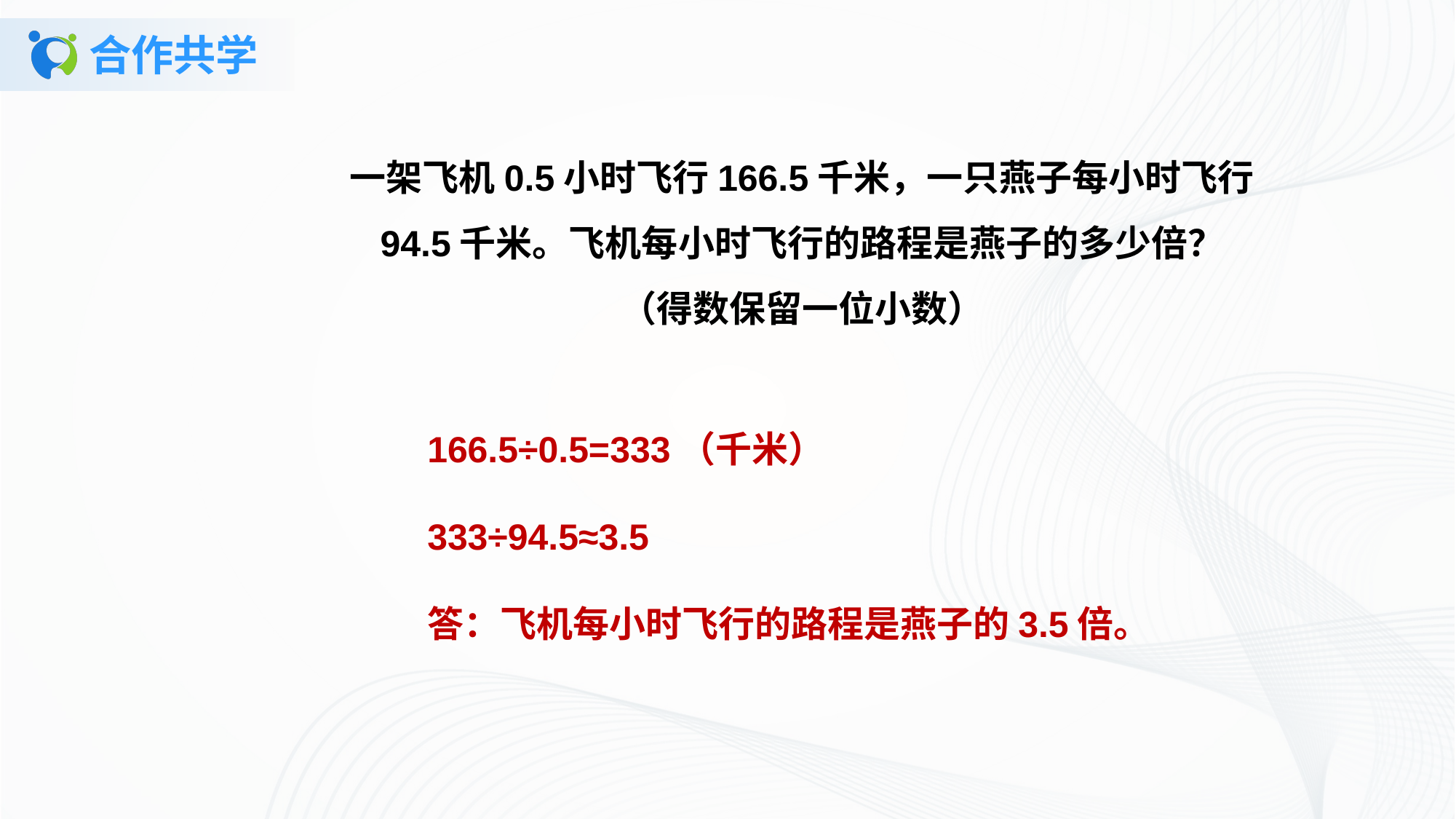

# 合作共学
一架飞机0.5小时飞行166.5千米，一只燕子每小时飞行94.5千米。飞机每小时飞行的路程是燕子的多少倍？
（得数保留一位小数）
166.5÷0.5=333（千米）
333÷94.5≈3.5
答：飞机每小时飞行的路程是燕子的3.5倍。